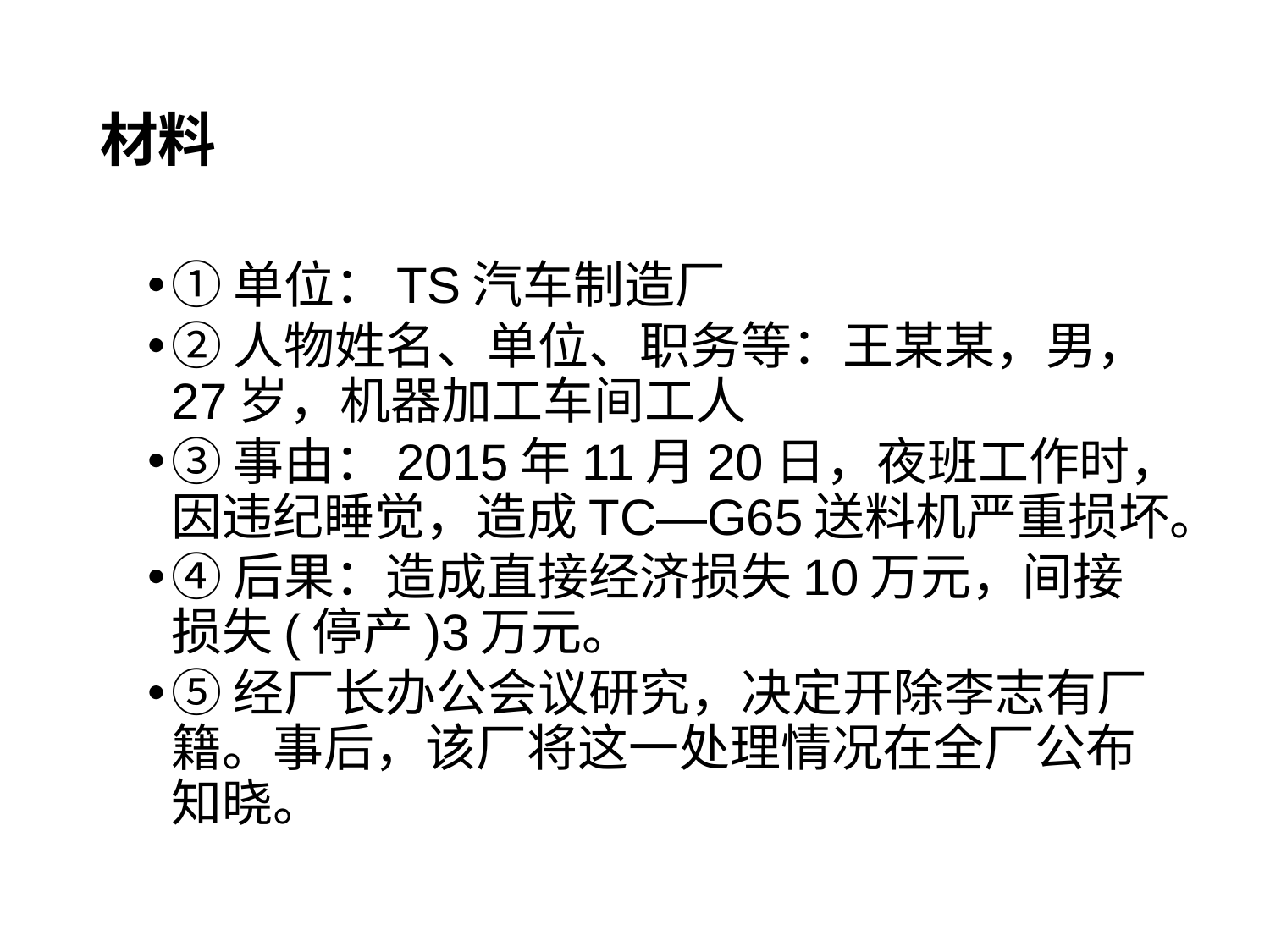

# 材料
①单位：TS汽车制造厂
②人物姓名、单位、职务等：王某某，男，27岁，机器加工车间工人
③事由：2015年11月20日，夜班工作时，因违纪睡觉，造成TC—G65送料机严重损坏。
④后果：造成直接经济损失10万元，间接损失(停产)3万元。
⑤经厂长办公会议研究，决定开除李志有厂籍。事后，该厂将这一处理情况在全厂公布知晓。